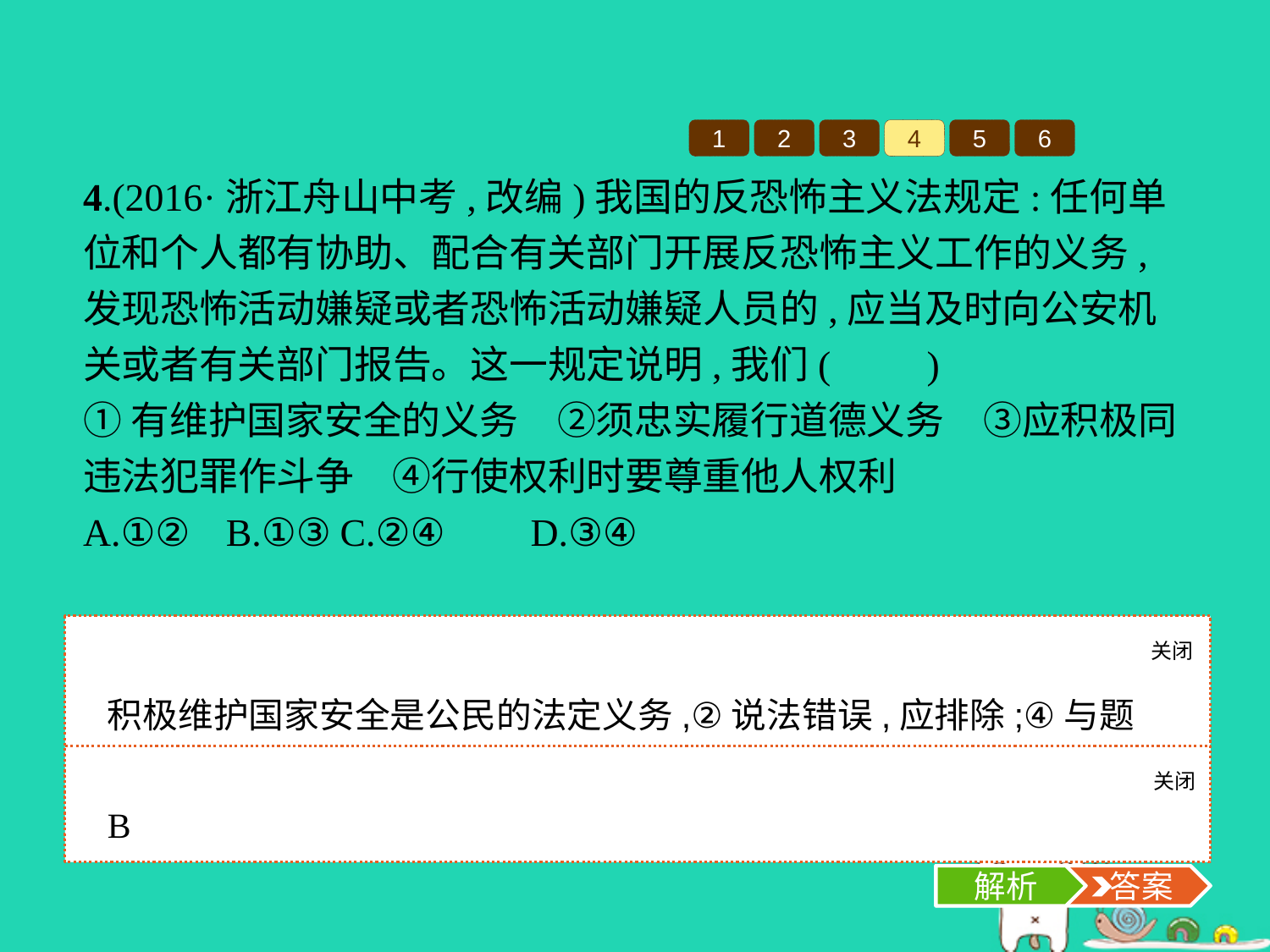

1
2
3
4
5
6
4.(2016·浙江舟山中考,改编)我国的反恐怖主义法规定:任何单位和个人都有协助、配合有关部门开展反恐怖主义工作的义务,发现恐怖活动嫌疑或者恐怖活动嫌疑人员的,应当及时向公安机关或者有关部门报告。这一规定说明,我们(　　)
①有维护国家安全的义务　②须忠实履行道德义务　③应积极同违法犯罪作斗争　④行使权利时要尊重他人权利
A.①②	B.①③	C.②④	D.③④

关闭
解析

积极维护国家安全是公民的法定义务,②说法错误,应排除;④与题意无关,应排除。故选B项。

关闭
解析
  答案

B
解析
  答案